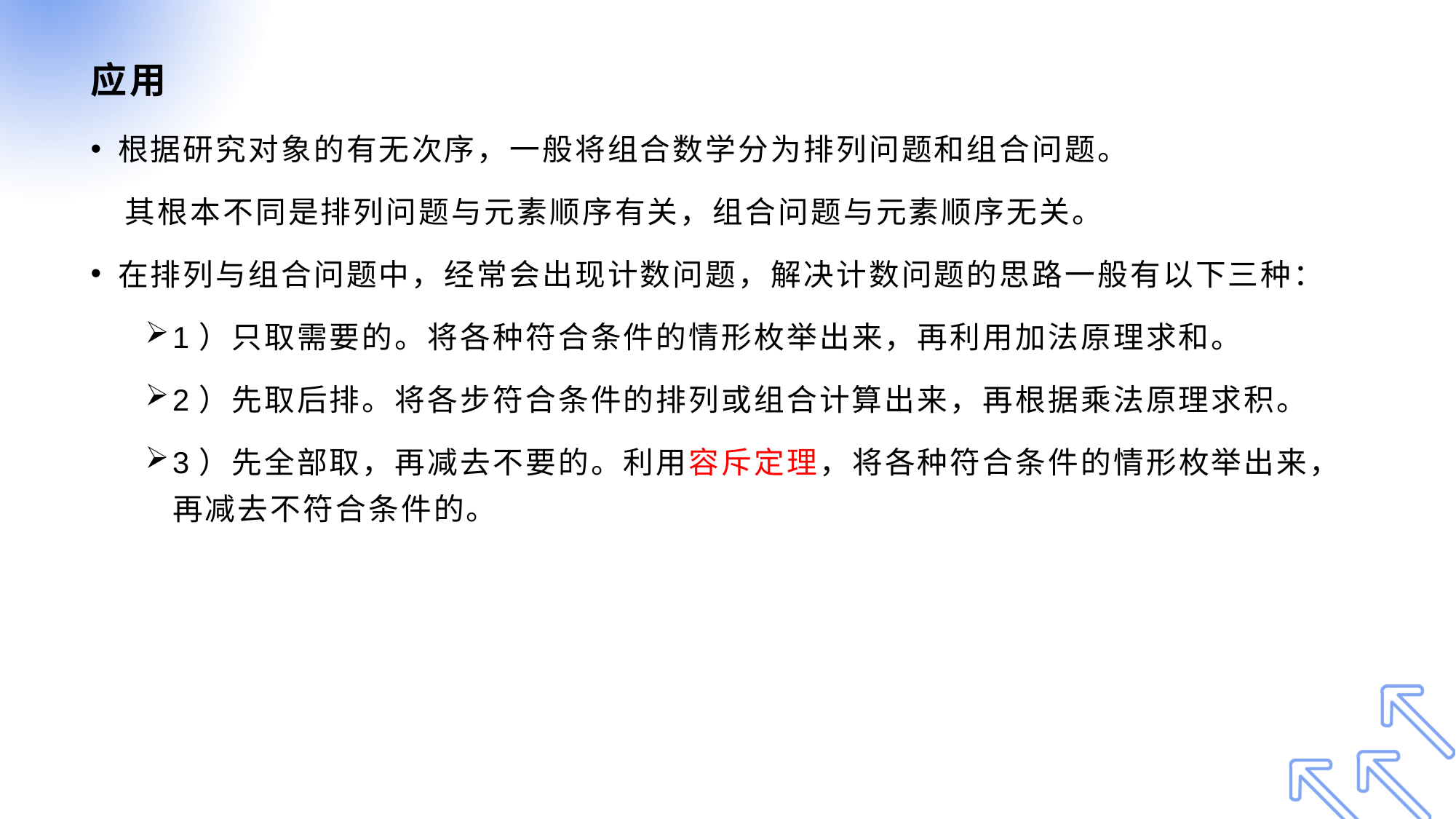

# 应用
根据研究对象的有无次序，一般将组合数学分为排列问题和组合问题。
   其根本不同是排列问题与元素顺序有关，组合问题与元素顺序无关。
在排列与组合问题中，经常会出现计数问题，解决计数问题的思路一般有以下三种：
1）只取需要的。将各种符合条件的情形枚举出来，再利用加法原理求和。
2）先取后排。将各步符合条件的排列或组合计算出来，再根据乘法原理求积。
3）先全部取，再减去不要的。利用容斥定理，将各种符合条件的情形枚举出来，再减去不符合条件的。